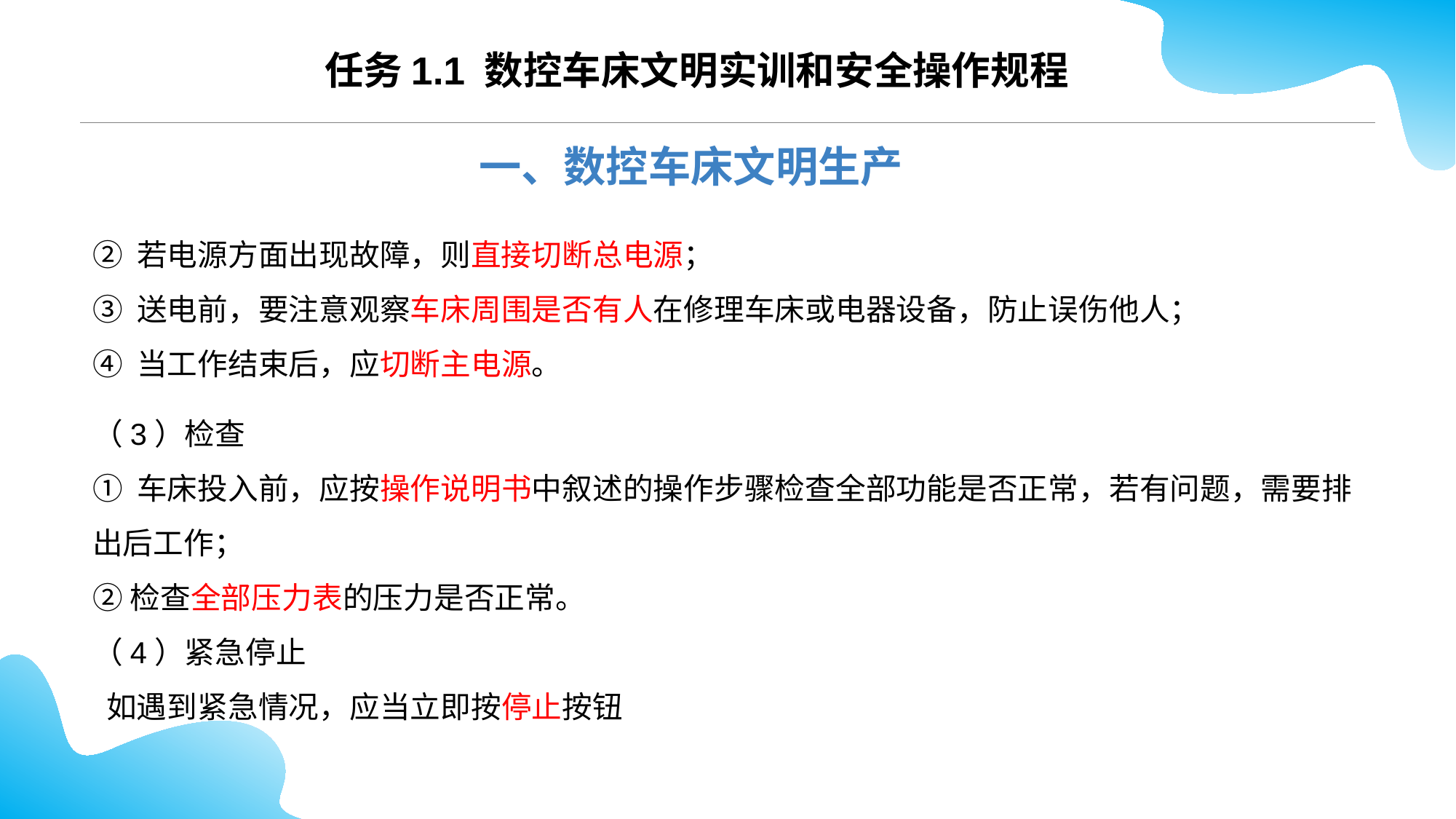

任务1.1 数控车床文明实训和安全操作规程
一、数控车床文明生产
② 若电源方面出现故障，则直接切断总电源；
③ 送电前，要注意观察车床周围是否有人在修理车床或电器设备，防止误伤他人；
④ 当工作结束后，应切断主电源。
（3）检查
① 车床投入前，应按操作说明书中叙述的操作步骤检查全部功能是否正常，若有问题，需要排出后工作；
②检查全部压力表的压力是否正常。
（4）紧急停止
 如遇到紧急情况，应当立即按停止按钮